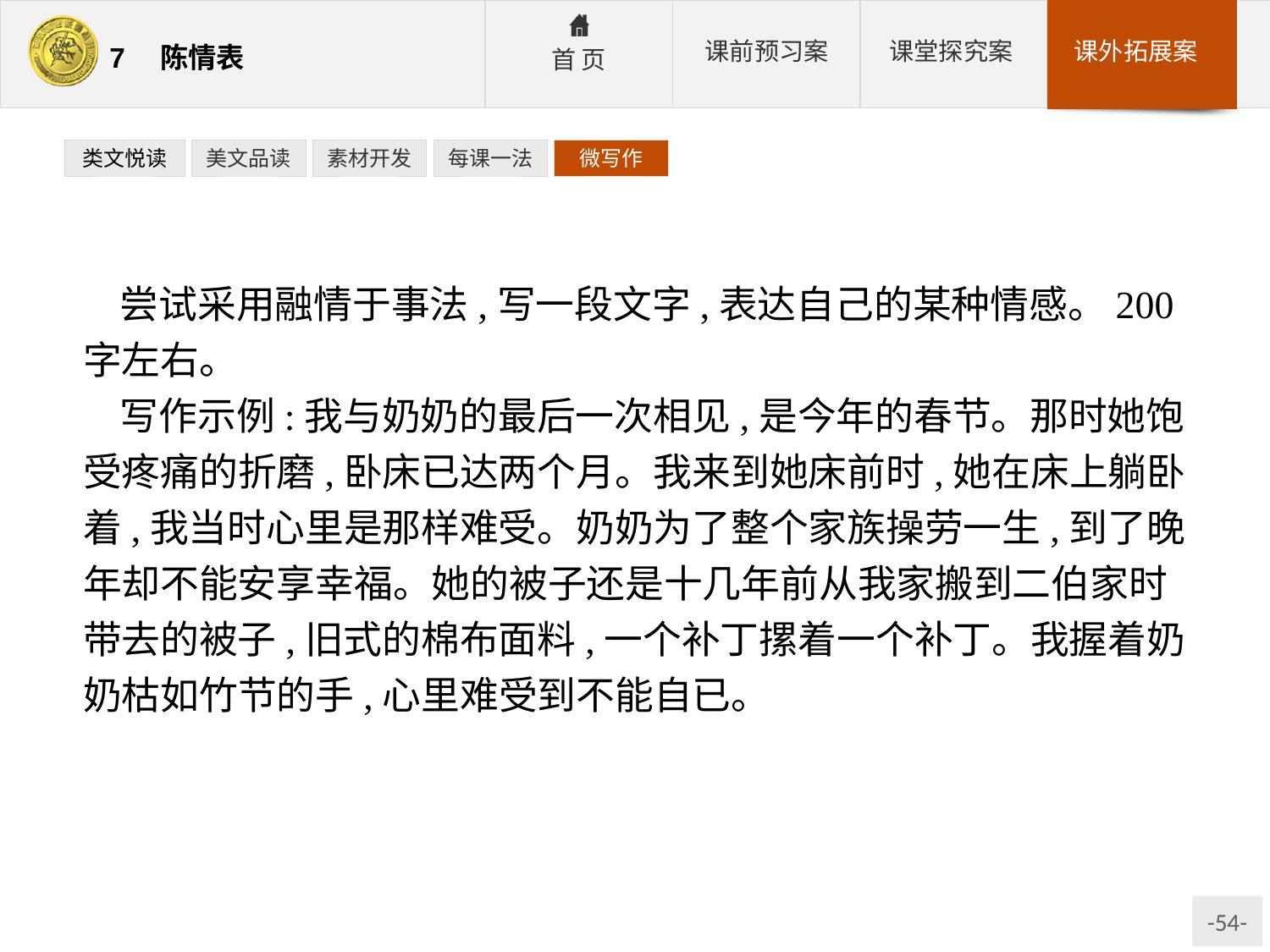

类文悦读
美文品读
素材开发
每课一法
微写作
尝试采用融情于事法,写一段文字,表达自己的某种情感。200字左右。
写作示例:我与奶奶的最后一次相见,是今年的春节。那时她饱受疼痛的折磨,卧床已达两个月。我来到她床前时,她在床上躺卧着,我当时心里是那样难受。奶奶为了整个家族操劳一生,到了晚年却不能安享幸福。她的被子还是十几年前从我家搬到二伯家时带去的被子,旧式的棉布面料,一个补丁摞着一个补丁。我握着奶奶枯如竹节的手,心里难受到不能自已。